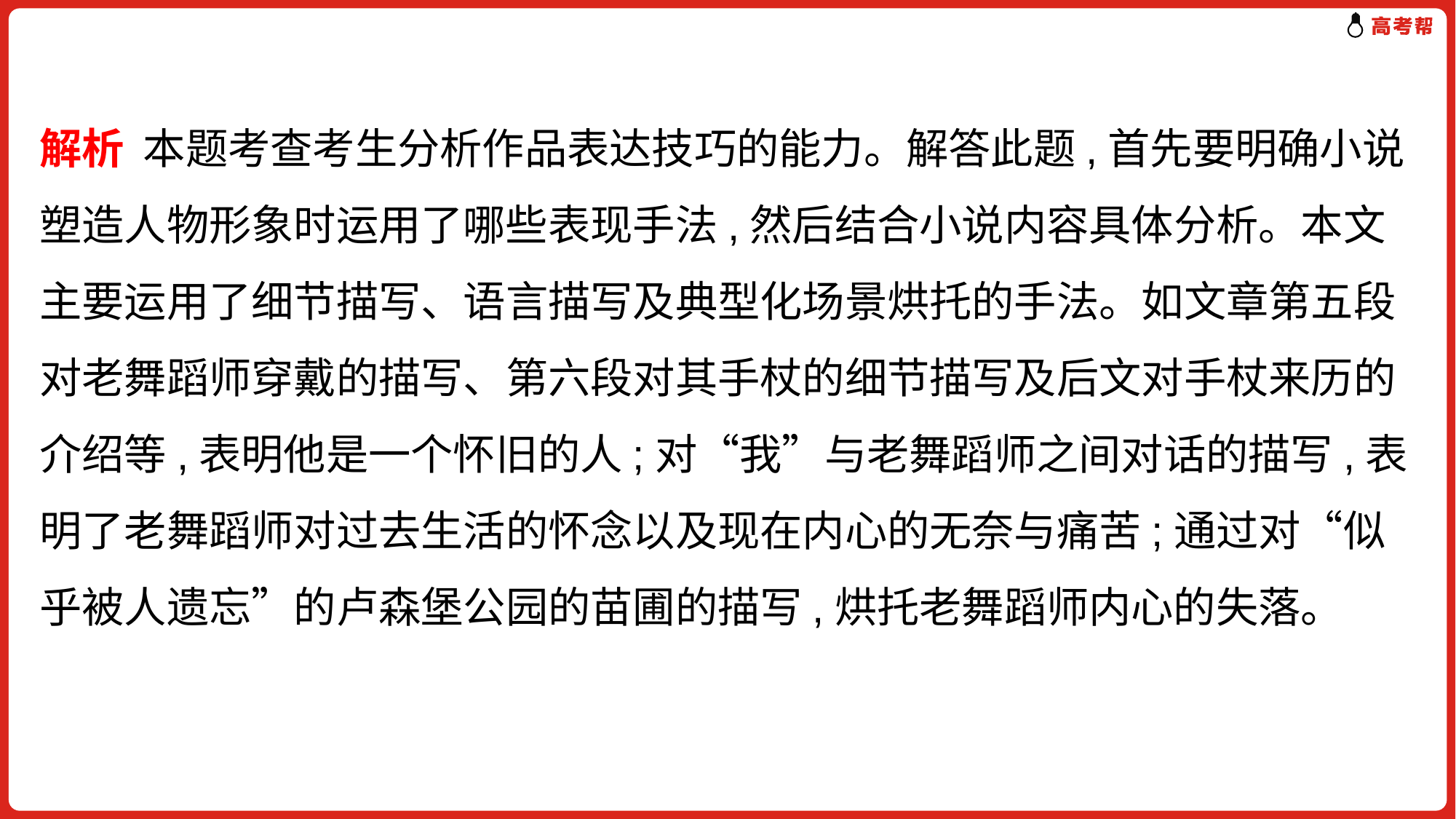

解析  本题考查考生分析作品表达技巧的能力。解答此题,首先要明确小说塑造人物形象时运用了哪些表现手法,然后结合小说内容具体分析。本文主要运用了细节描写、语言描写及典型化场景烘托的手法。如文章第五段对老舞蹈师穿戴的描写、第六段对其手杖的细节描写及后文对手杖来历的介绍等,表明他是一个怀旧的人;对“我”与老舞蹈师之间对话的描写,表明了老舞蹈师对过去生活的怀念以及现在内心的无奈与痛苦;通过对“似乎被人遗忘”的卢森堡公园的苗圃的描写,烘托老舞蹈师内心的失落。